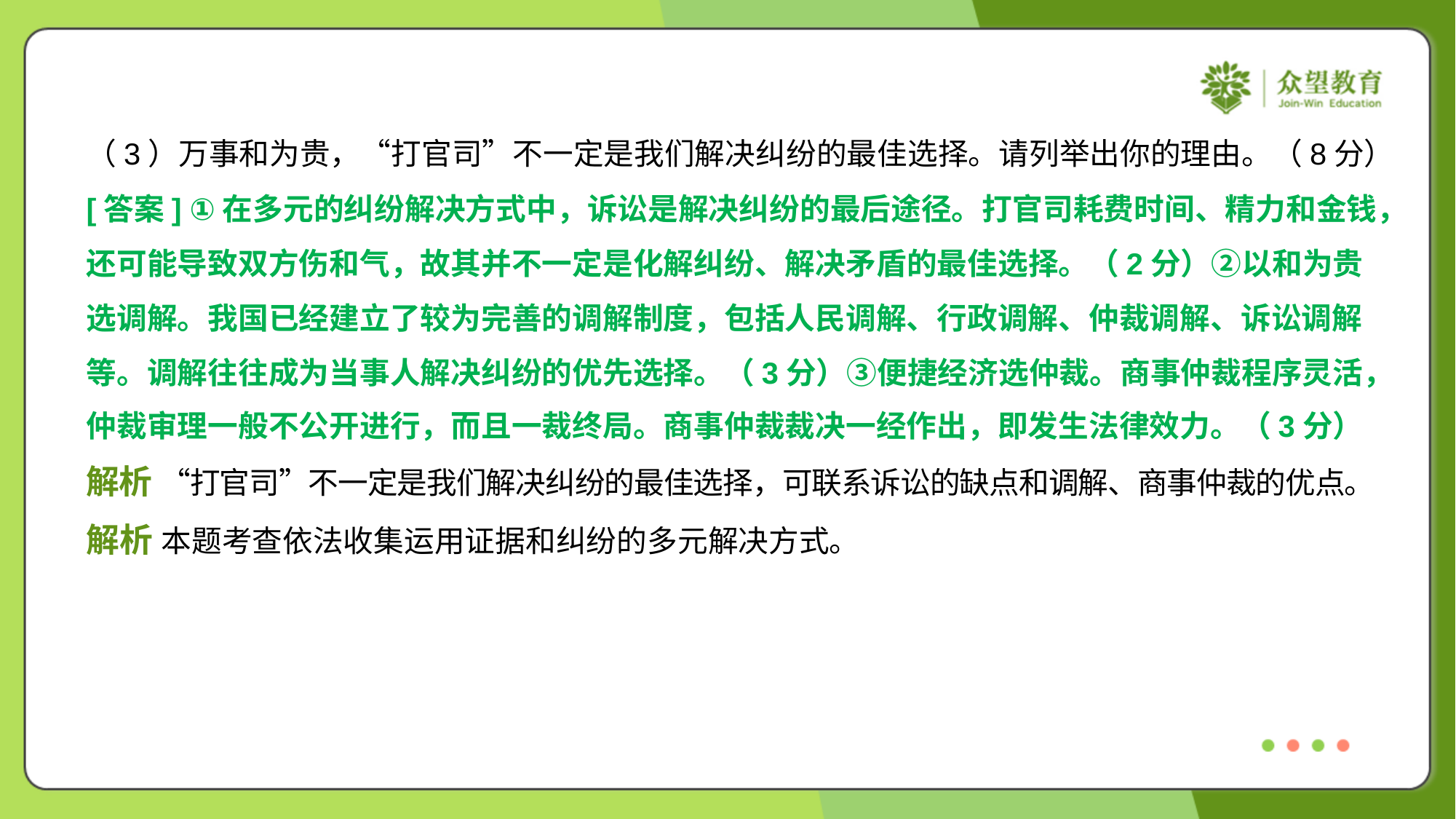

（3）万事和为贵，“打官司”不一定是我们解决纠纷的最佳选择。请列举出你的理由。（8分）
[答案] ①在多元的纠纷解决方式中，诉讼是解决纠纷的最后途径。打官司耗费时间、精力和金钱，
还可能导致双方伤和气，故其并不一定是化解纠纷、解决矛盾的最佳选择。（2分）②以和为贵
选调解。我国已经建立了较为完善的调解制度，包括人民调解、行政调解、仲裁调解、诉讼调解
等。调解往往成为当事人解决纠纷的优先选择。（3分）③便捷经济选仲裁。商事仲裁程序灵活，
仲裁审理一般不公开进行，而且一裁终局。商事仲裁裁决一经作出，即发生法律效力。（3分）
解析 “打官司”不一定是我们解决纠纷的最佳选择，可联系诉讼的缺点和调解、商事仲裁的优点。
解析 本题考查依法收集运用证据和纠纷的多元解决方式。